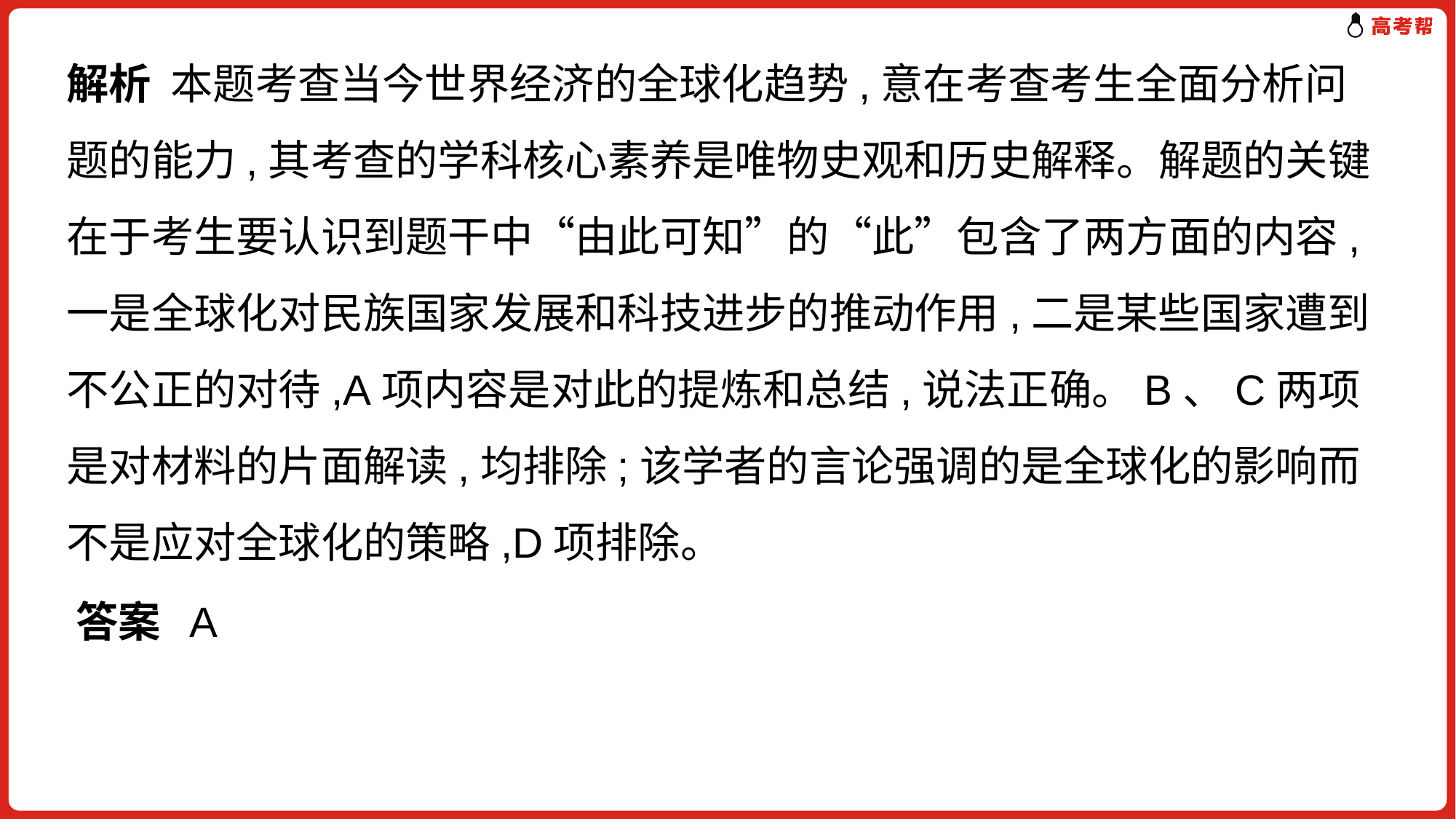

解析  本题考查当今世界经济的全球化趋势,意在考查考生全面分析问题的能力,其考查的学科核心素养是唯物史观和历史解释。解题的关键在于考生要认识到题干中“由此可知”的“此”包含了两方面的内容,一是全球化对民族国家发展和科技进步的推动作用,二是某些国家遭到不公正的对待,A项内容是对此的提炼和总结,说法正确。B、C两项是对材料的片面解读,均排除;该学者的言论强调的是全球化的影响而不是应对全球化的策略,D项排除。
答案  A